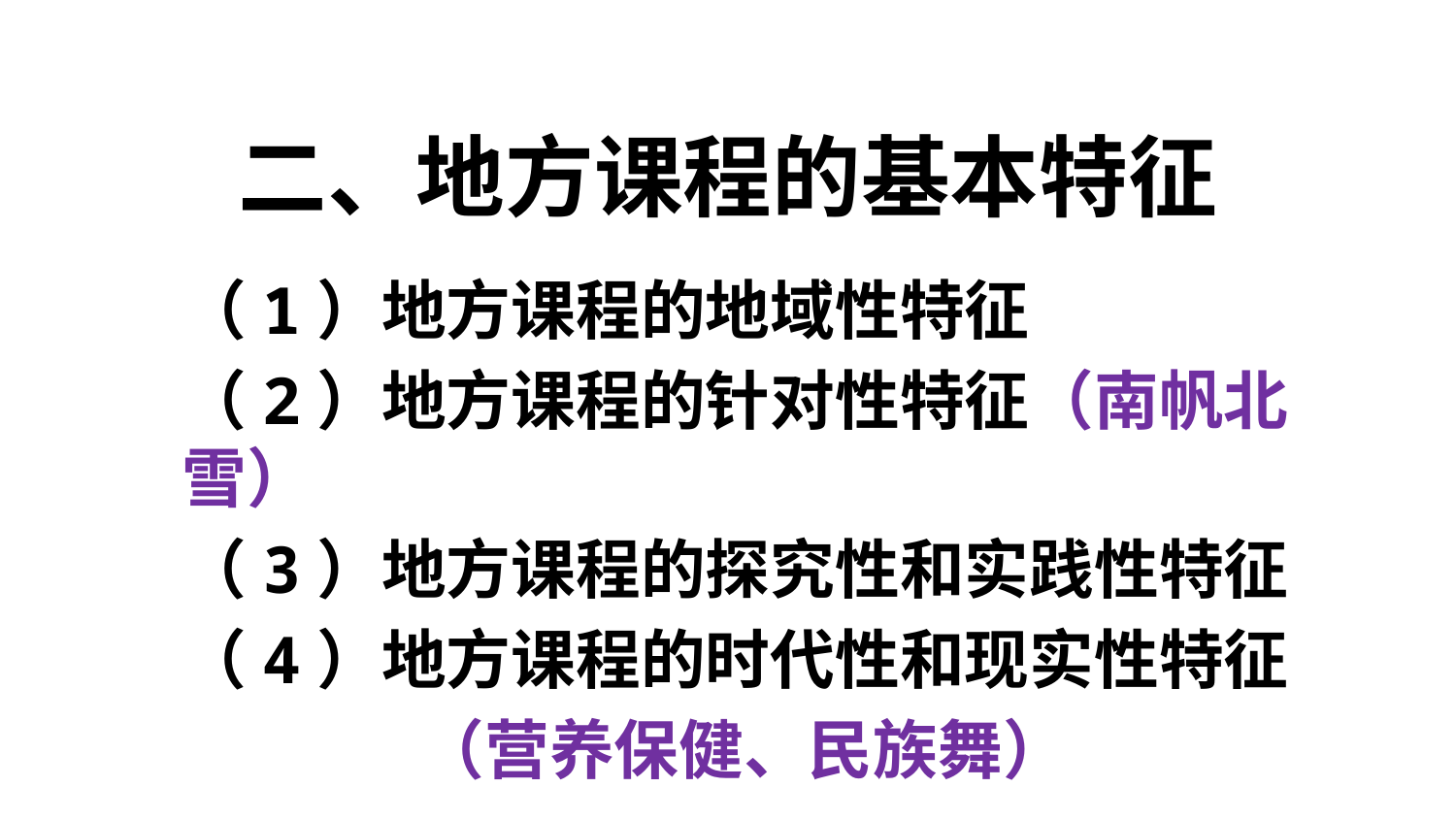

# 二、地方课程的基本特征
（1）地方课程的地域性特征
（2）地方课程的针对性特征（南帆北雪）
（3）地方课程的探究性和实践性特征
（4）地方课程的时代性和现实性特征
               （营养保健、民族舞）